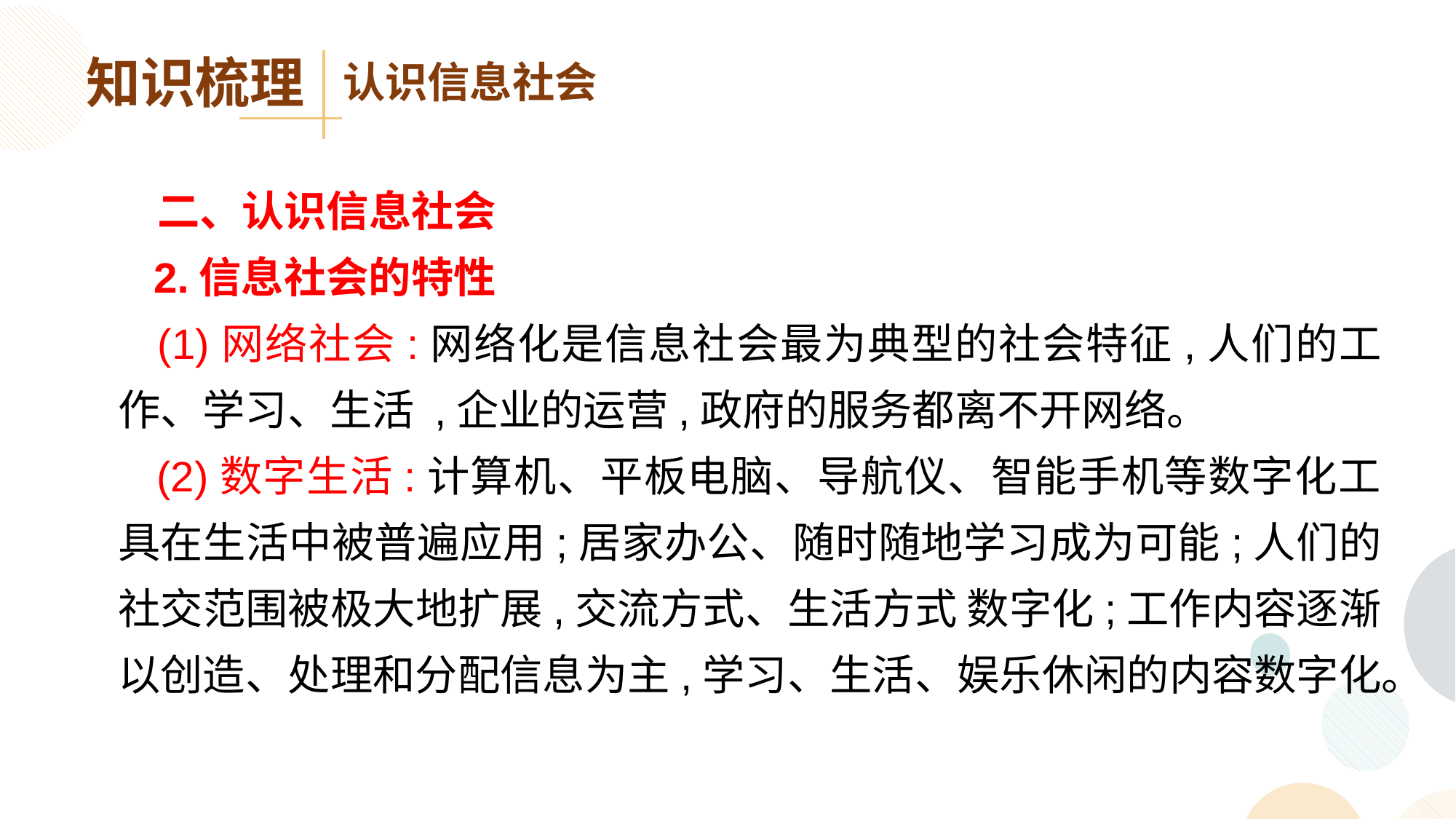

知识梳理
认识信息社会
   二、认识信息社会
   2.信息社会的特性
   (1)网络社会:网络化是信息社会最为典型的社会特征,人们的工作、学习、生活 ,企业的运营,政府的服务都离不开网络。
   (2)数字生活:计算机、平板电脑、导航仪、智能手机等数字化工具在生活中被普遍应用;居家办公、随时随地学习成为可能;人们的社交范围被极大地扩展,交流方式、生活方式 数字化;工作内容逐渐以创造、处理和分配信息为主,学习、生活、娱乐休闲的内容数字化。